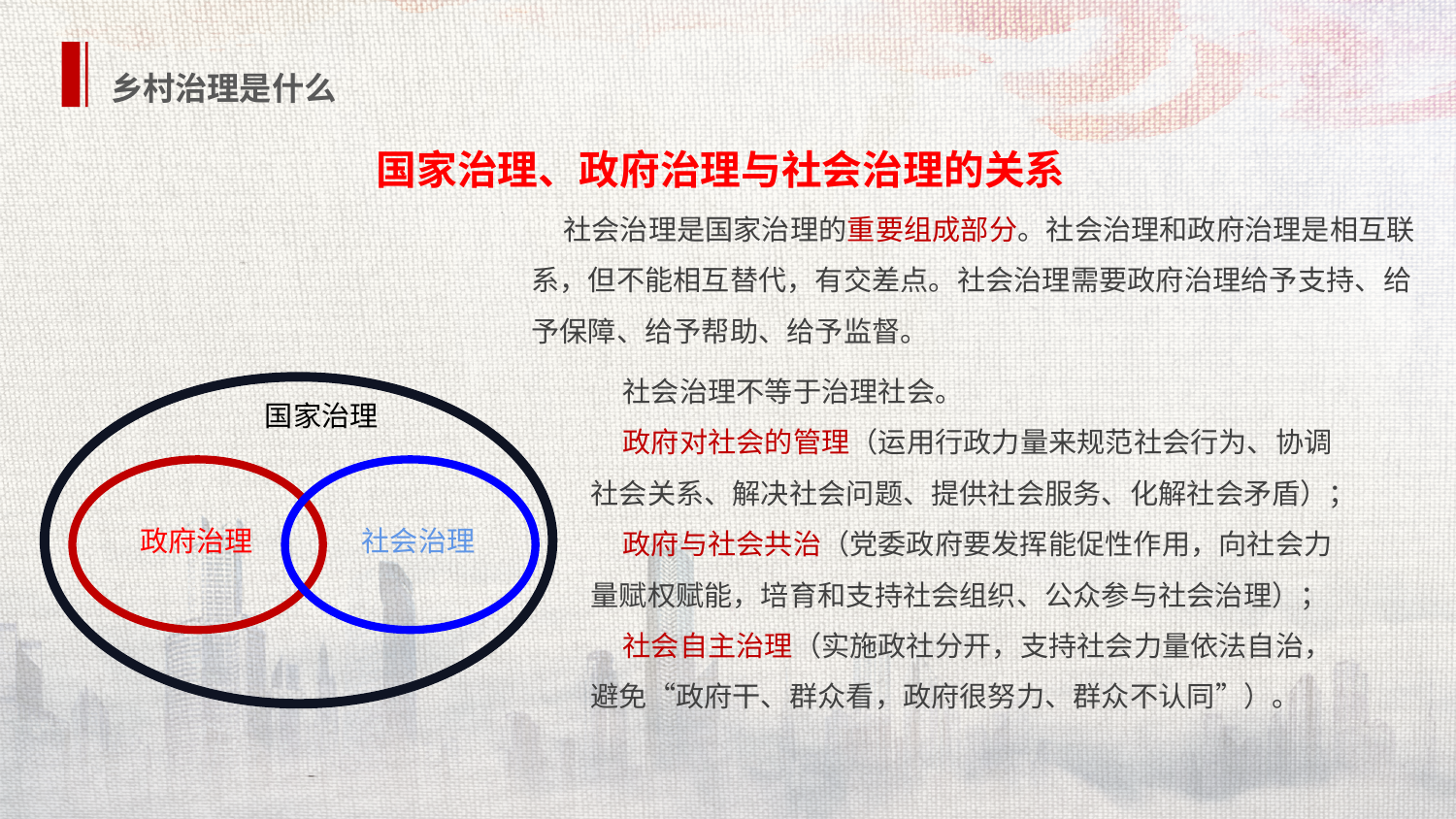

乡村治理是什么
 国家治理、政府治理与社会治理的关系
    社会治理是国家治理的重要组成部分。社会治理和政府治理是相互联系，但不能相互替代，有交差点。社会治理需要政府治理给予支持、给予保障、给予帮助、给予监督。
    社会治理不等于治理社会。
    政府对社会的管理（运用行政力量来规范社会行为、协调社会关系、解决社会问题、提供社会服务、化解社会矛盾）；
    政府与社会共治（党委政府要发挥能促性作用，向社会力量赋权赋能，培育和支持社会组织、公众参与社会治理）；
    社会自主治理（实施政社分开，支持社会力量依法自治，避免“政府干、群众看，政府很努力、群众不认同”）。

国家治理

政府治理
社会治理